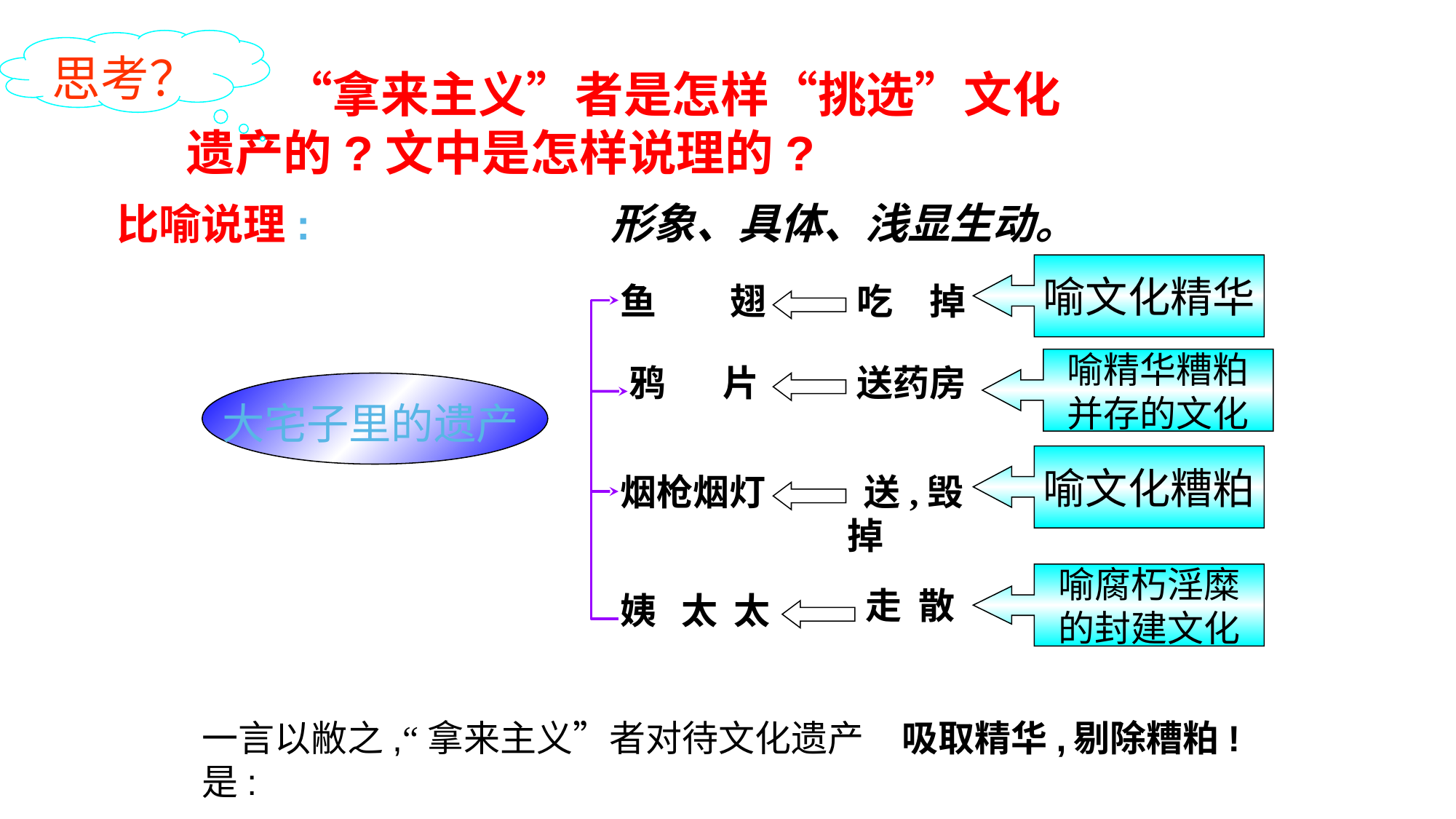

思考？
　　“拿来主义”者是怎样“挑选”文化遗产的?文中是怎样说理的?

形象、具体、浅显生动。
比喻说理:
喻文化精华
鱼         翅
吃　掉

喻精华糟粕
并存的文化
鸦       片
送药房

大宅子里的遗产
喻文化糟粕
烟枪烟灯
 送,毁掉

喻腐朽淫糜
的封建文化
走  散

姨   太  太
一言以敝之,“拿来主义”者对待文化遗产是:
吸取精华,
剔除糟粕!